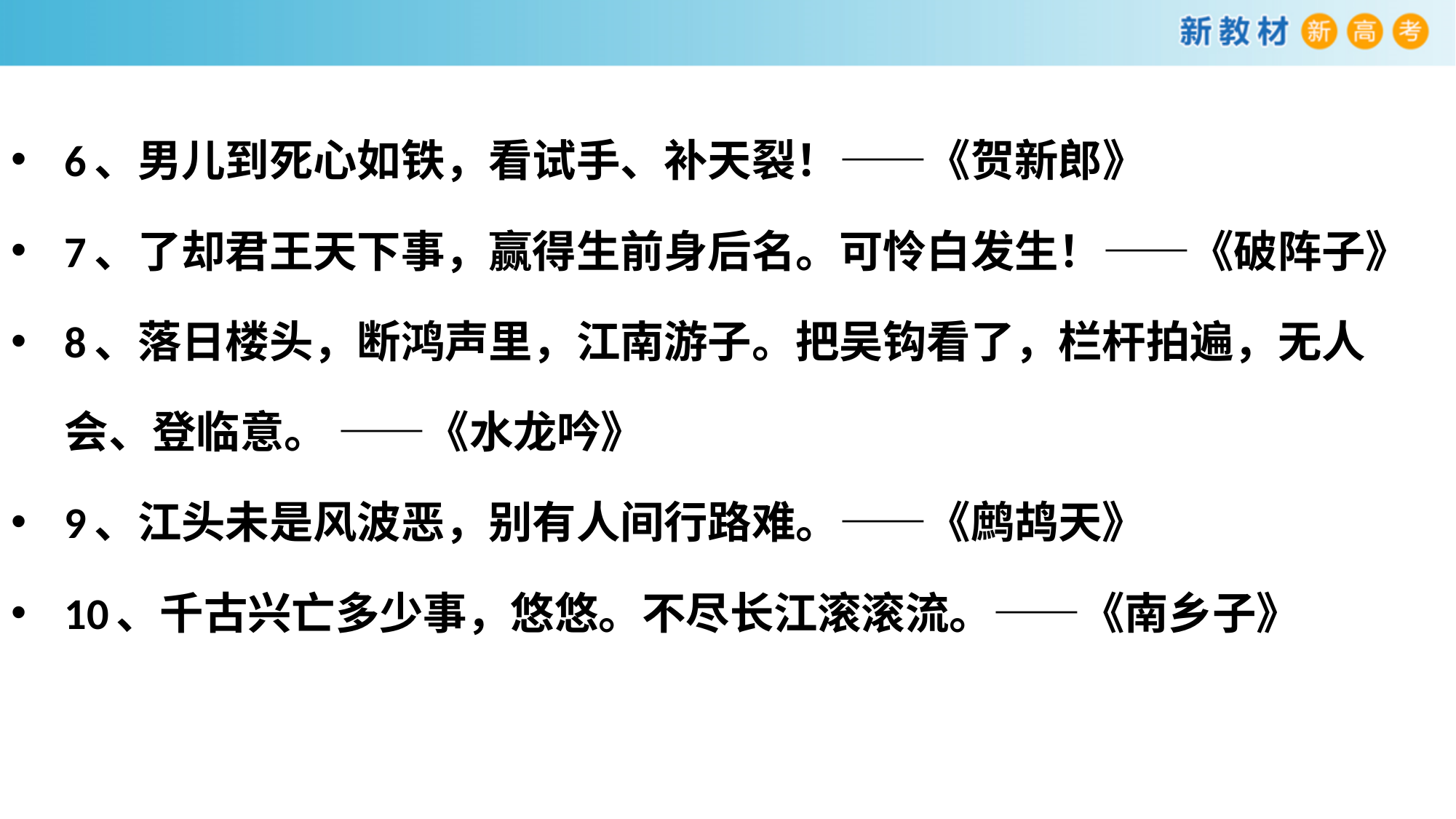

6、男儿到死心如铁，看试手、补天裂！——《贺新郎》
7、了却君王天下事，赢得生前身后名。可怜白发生！——《破阵子》
8、落日楼头，断鸿声里，江南游子。把吴钩看了，栏杆拍遍，无人会、登临意。 ——《水龙吟》
9、江头未是风波恶，别有人间行路难。——《鹧鸪天》
10、千古兴亡多少事，悠悠。不尽长江滚滚流。——《南乡子》